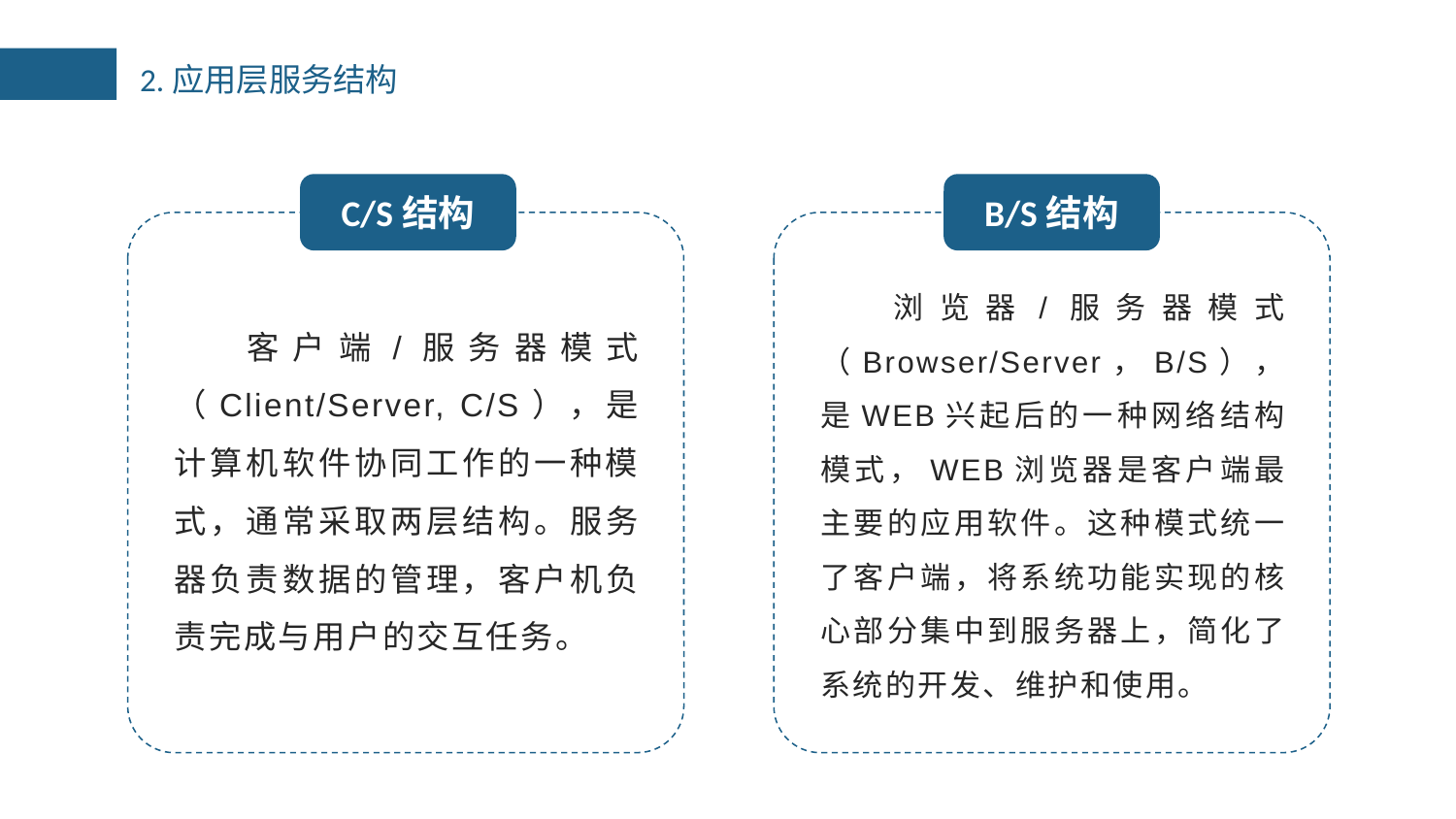

2.应用层服务结构
C/S结构
B/S结构

浏览器/服务器模式（Browser/Server，B/S），是WEB兴起后的一种网络结构模式，WEB浏览器是客户端最主要的应用软件。这种模式统一了客户端，将系统功能实现的核心部分集中到服务器上，简化了系统的开发、维护和使用。
客户端/服务器模式（Client/Server, C/S），是计算机软件协同工作的一种模式，通常采取两层结构。服务器负责数据的管理，客户机负责完成与用户的交互任务。